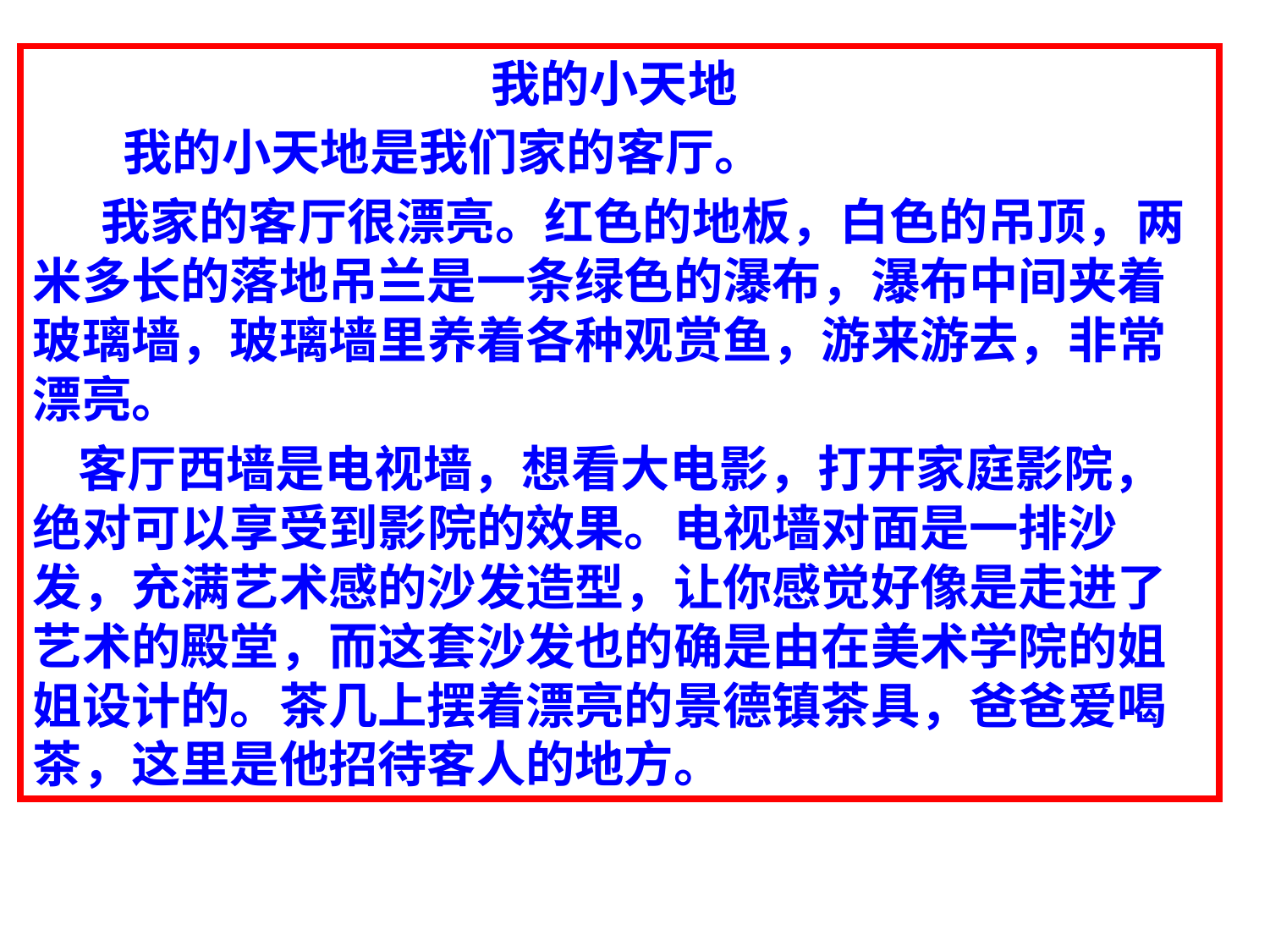

我的小天地
       我的小天地是我们家的客厅。
     我家的客厅很漂亮。红色的地板，白色的吊顶，两米多长的落地吊兰是一条绿色的瀑布，瀑布中间夹着玻璃墙，玻璃墙里养着各种观赏鱼，游来游去，非常漂亮。
   客厅西墙是电视墙，想看大电影，打开家庭影院，绝对可以享受到影院的效果。电视墙对面是一排沙发，充满艺术感的沙发造型，让你感觉好像是走进了艺术的殿堂，而这套沙发也的确是由在美术学院的姐姐设计的。茶几上摆着漂亮的景德镇茶具，爸爸爱喝茶，这里是他招待客人的地方。